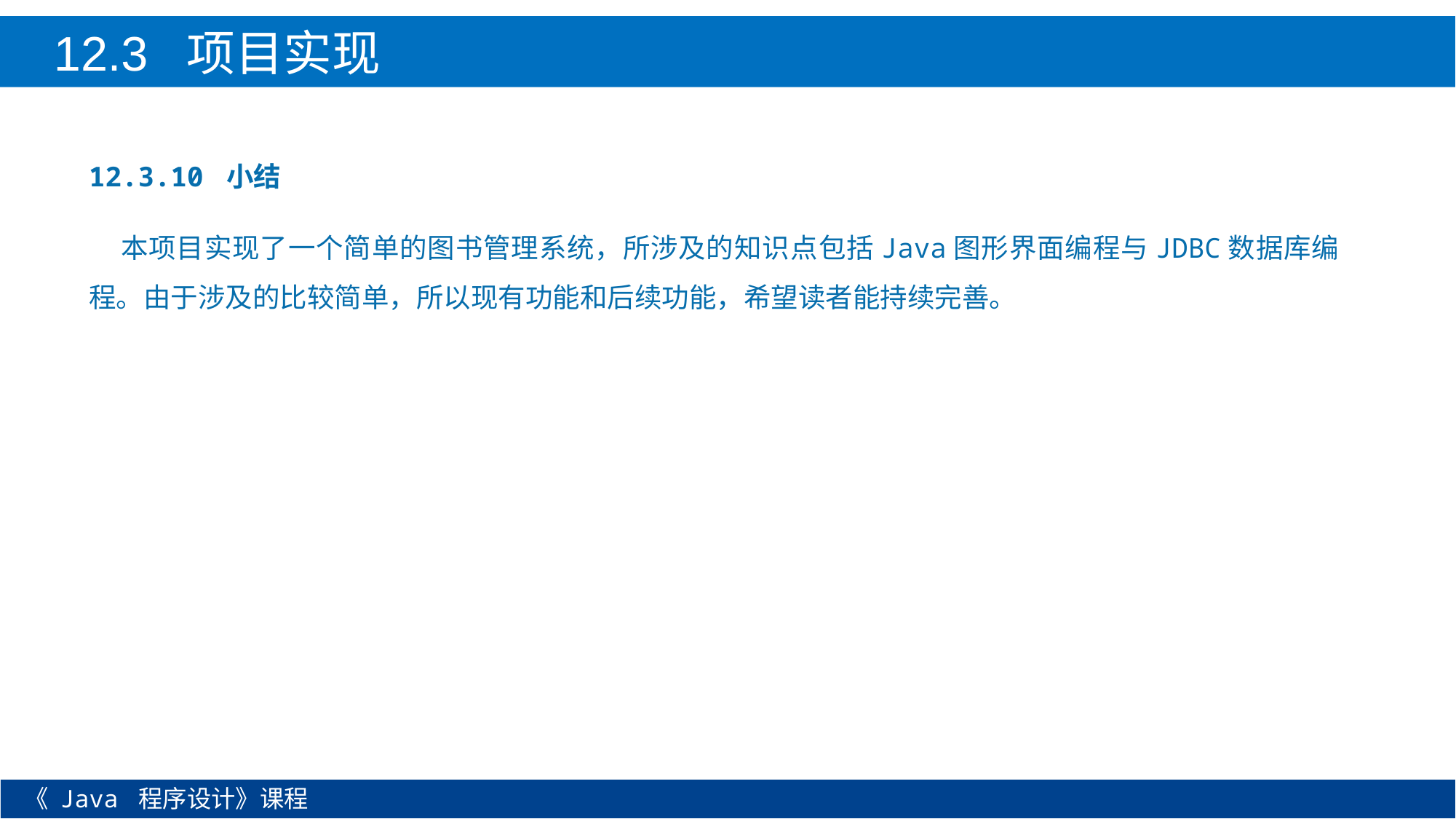

12.3  项目实现
12.3.10 小结
本项目实现了一个简单的图书管理系统，所涉及的知识点包括Java图形界面编程与JDBC数据库编程。由于涉及的比较简单，所以现有功能和后续功能，希望读者能持续完善。

《 Java 程序设计》课程